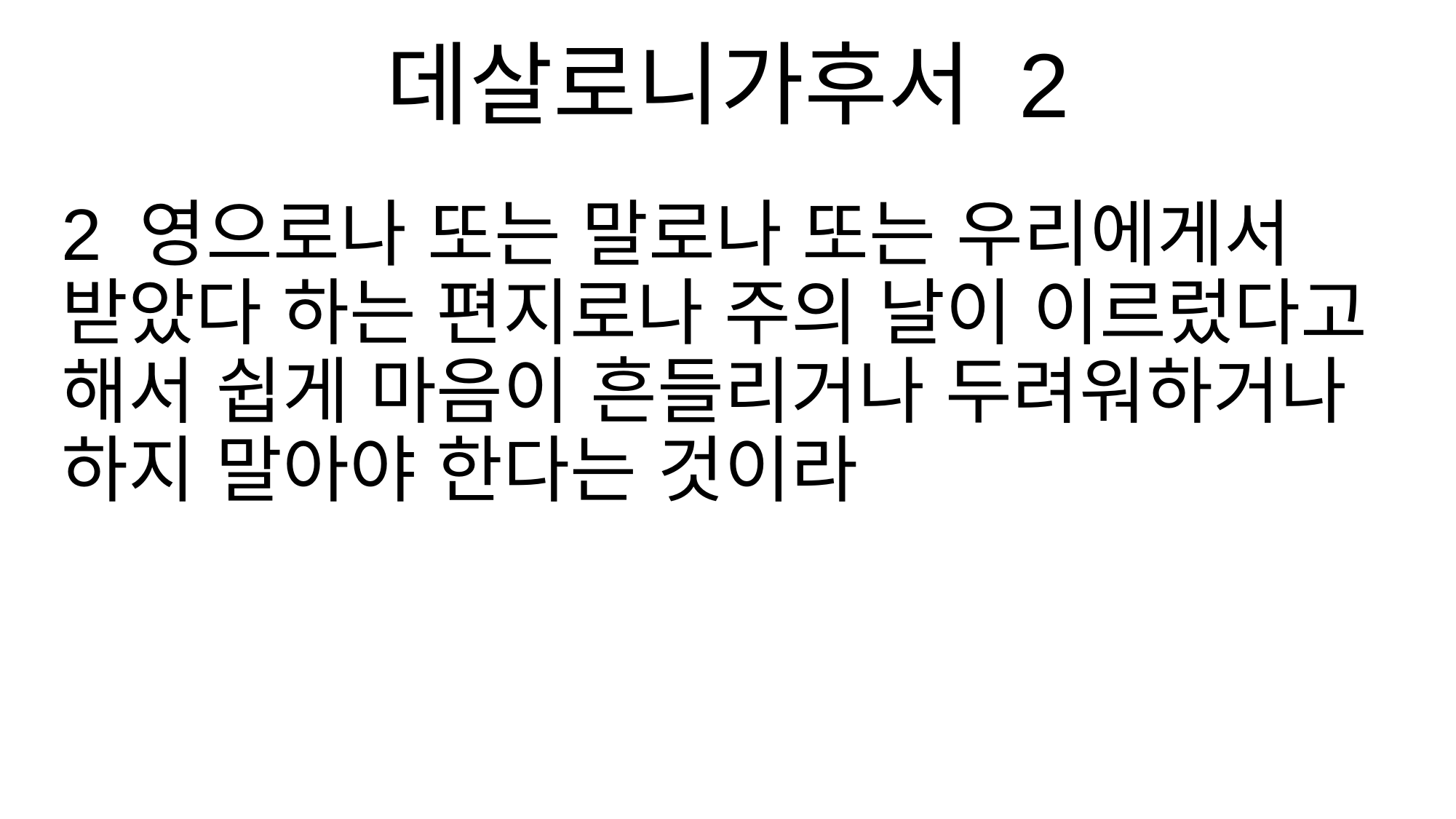

데살로니가후서 2
2 영으로나 또는 말로나 또는 우리에게서 받았다 하는 편지로나 주의 날이 이르렀다고 해서 쉽게 마음이 흔들리거나 두려워하거나 하지 말아야 한다는 것이라